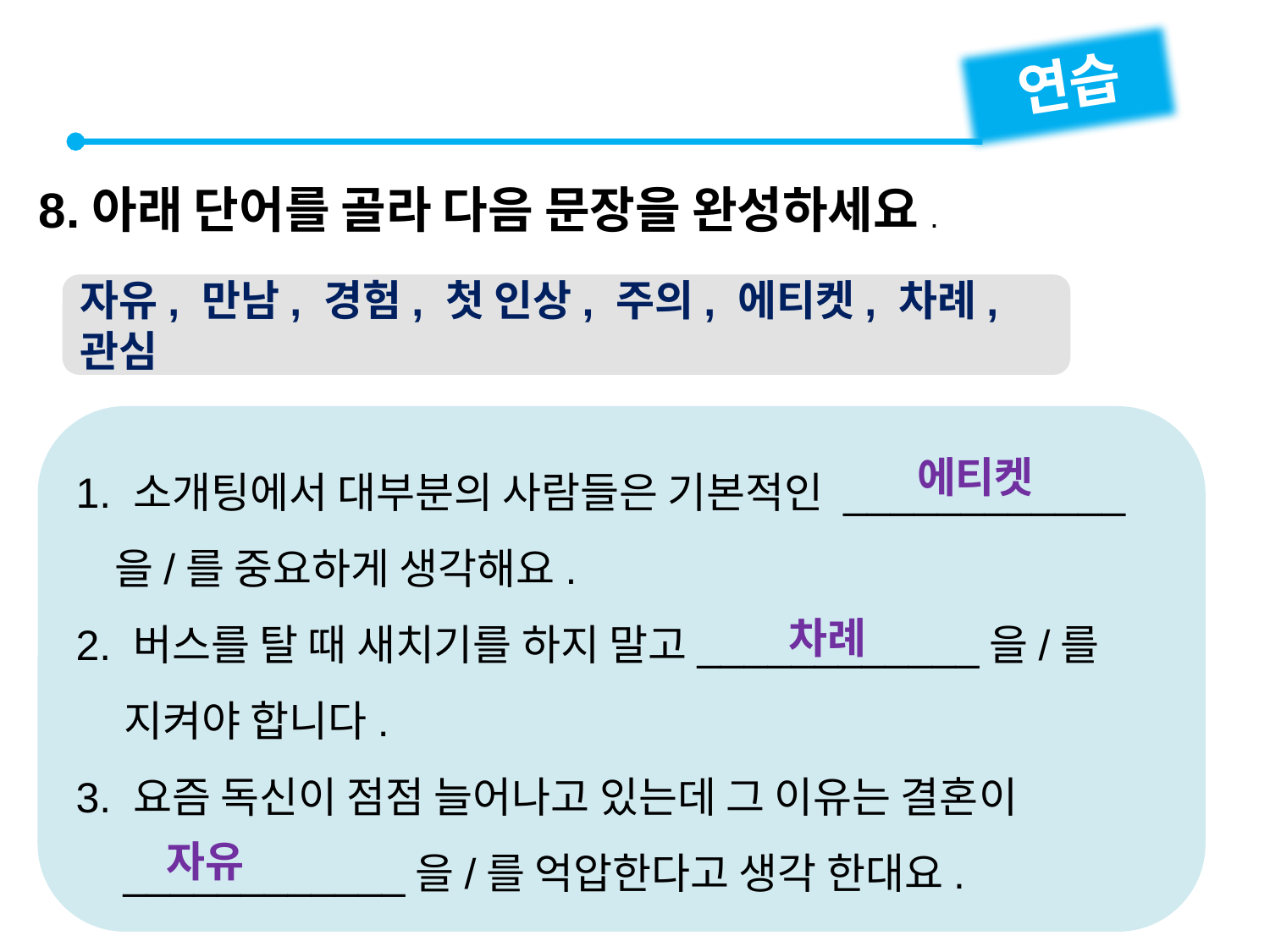

연습
8.아래 단어를 골라 다음 문장을 완성하세요.
자유, 만남, 경험, 첫 인상, 주의, 에티켓, 차례, 관심
1. 소개팅에서 대부분의 사람들은 기본적인 ____________
   을/를 중요하게 생각해요.
2. 버스를 탈 때 새치기를 하지 말고____________을/를
    지켜야 합니다.
3. 요즘 독신이 점점 늘어나고 있는데 그 이유는 결혼이
    ____________을/를 억압한다고 생각 한대요.
에티켓
차례
자유